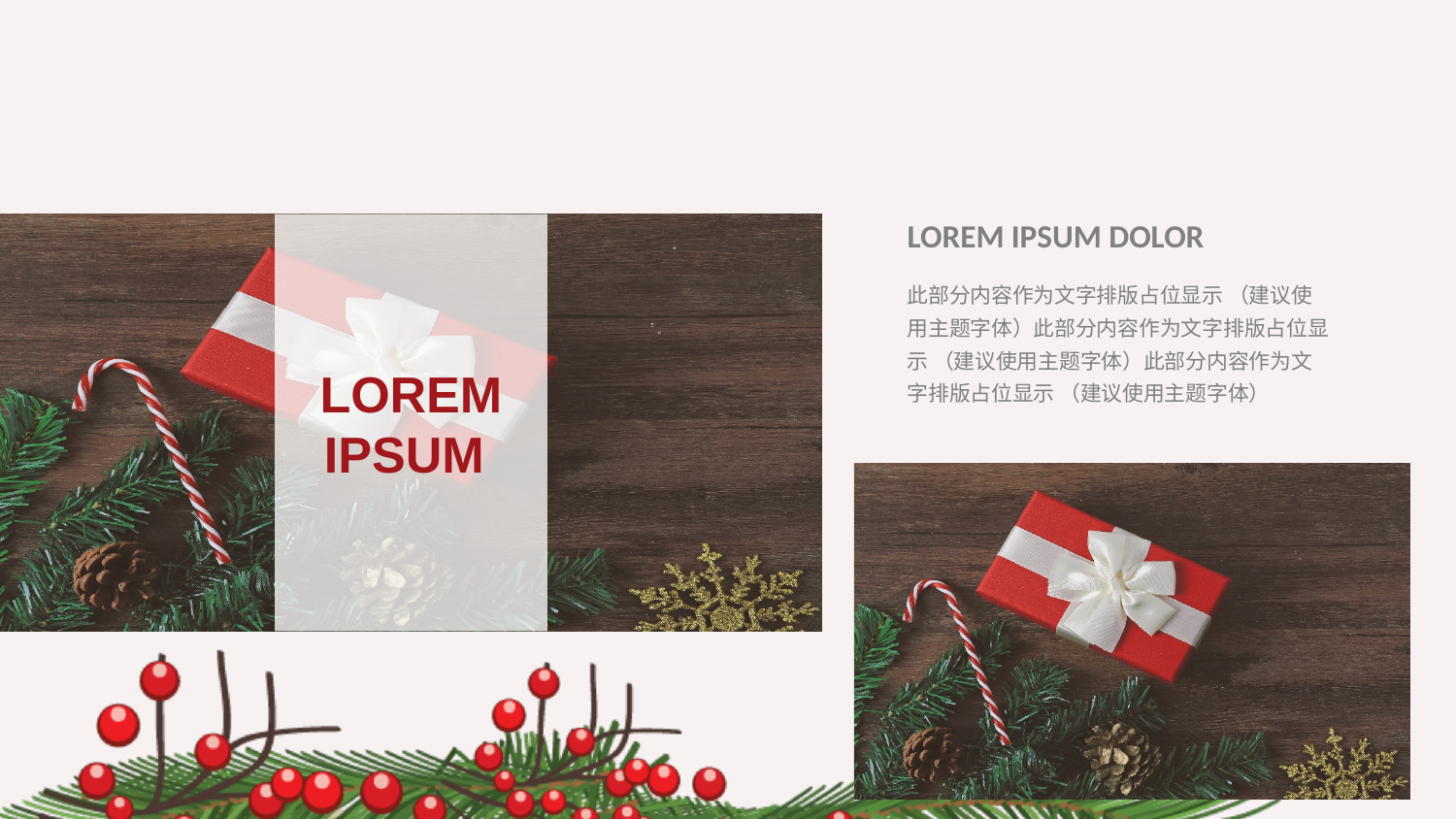

LOREM IPSUM DOLOR

LOREM IPSUM
此部分内容作为文字排版占位显示 （建议使用主题字体）此部分内容作为文字排版占位显示 （建议使用主题字体）此部分内容作为文字排版占位显示 （建议使用主题字体）